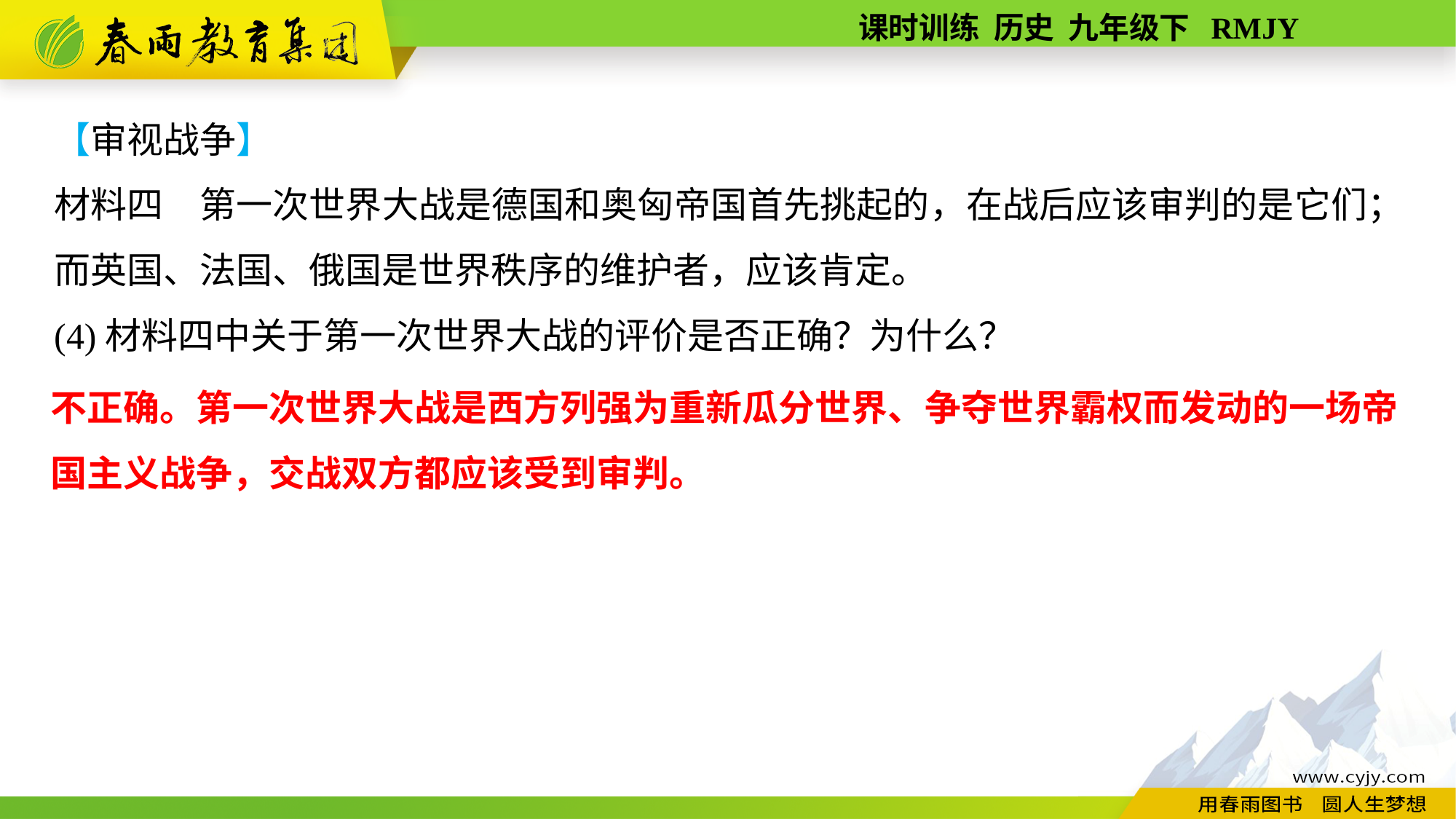

【审视战争】
材料四　第一次世界大战是德国和奥匈帝国首先挑起的，在战后应该审判的是它们；而英国、法国、俄国是世界秩序的维护者，应该肯定。
(4)材料四中关于第一次世界大战的评价是否正确？为什么？
不正确。第一次世界大战是西方列强为重新瓜分世界、争夺世界霸权而发动的一场帝国主义战争，交战双方都应该受到审判。